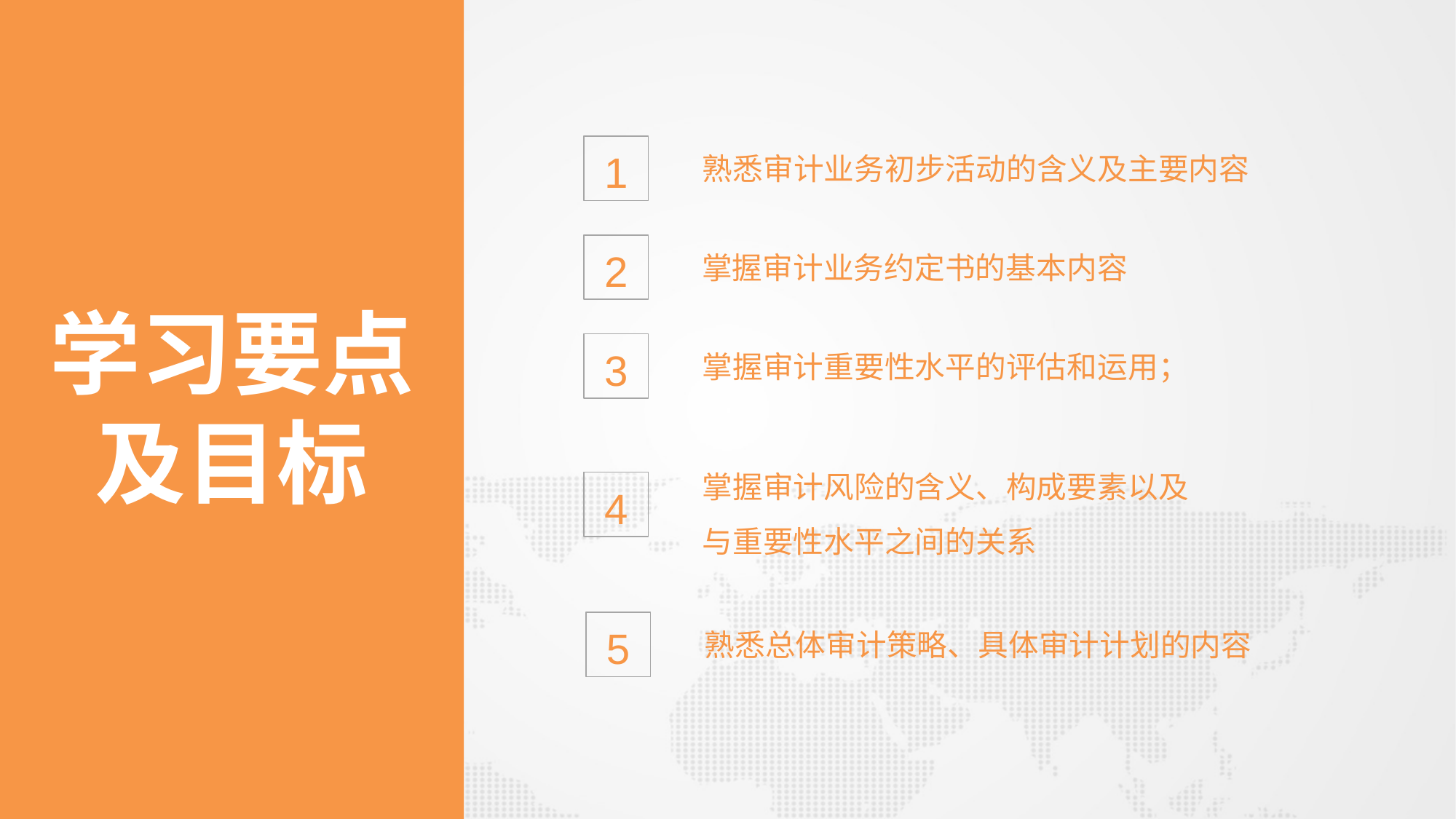

1
熟悉审计业务初步活动的含义及主要内容

2
掌握审计业务约定书的基本内容
学习要点
及目标

3
掌握审计重要性水平的评估和运用；
掌握审计风险的含义、构成要素以及
与重要性水平之间的关系

4

5
熟悉总体审计策略、具体审计计划的内容